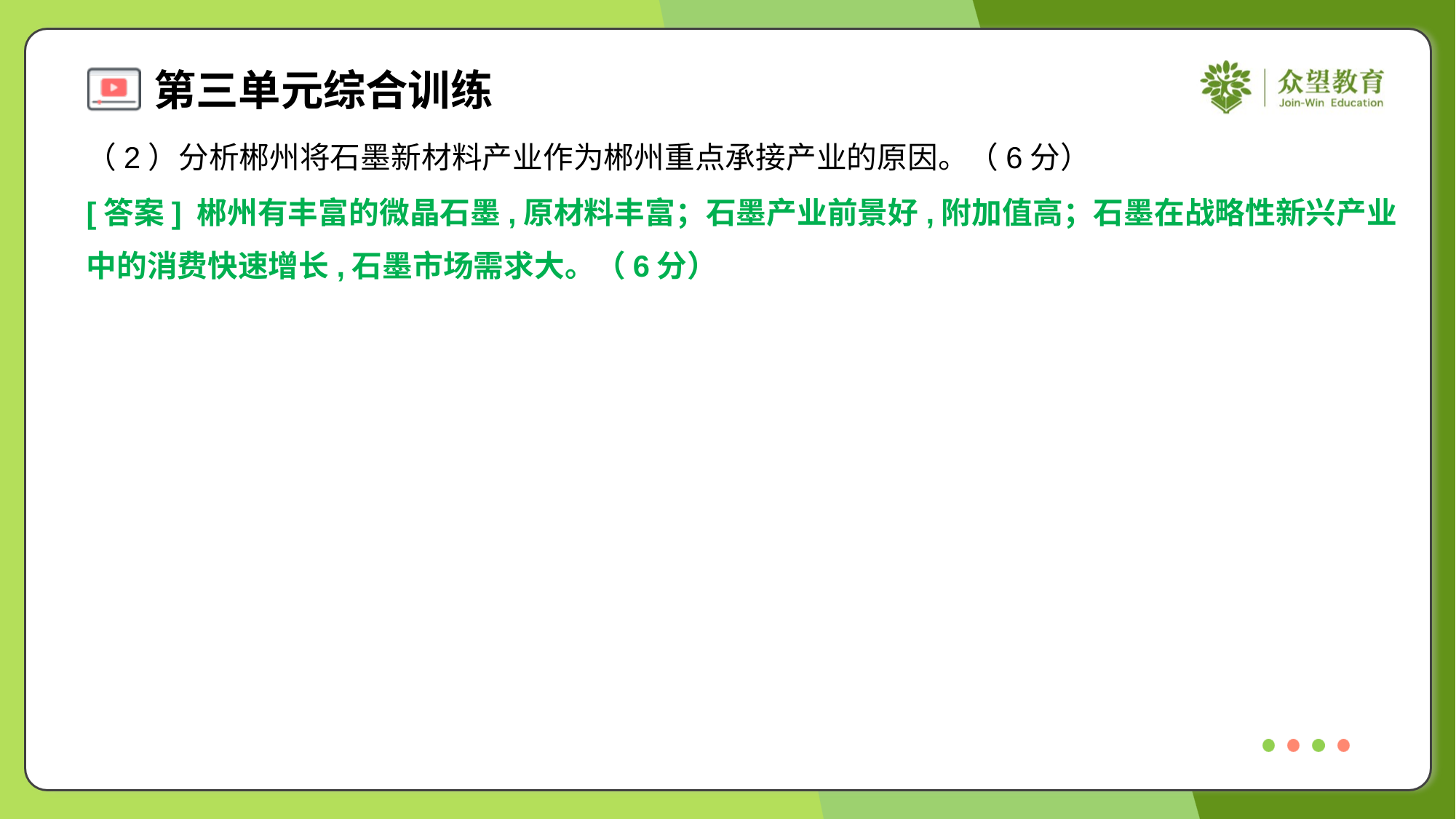

（2）分析郴州将石墨新材料产业作为郴州重点承接产业的原因。（6分）
[答案] 郴州有丰富的微晶石墨,原材料丰富；石墨产业前景好,附加值高；石墨在战略性新兴产业
中的消费快速增长,石墨市场需求大。（6分）